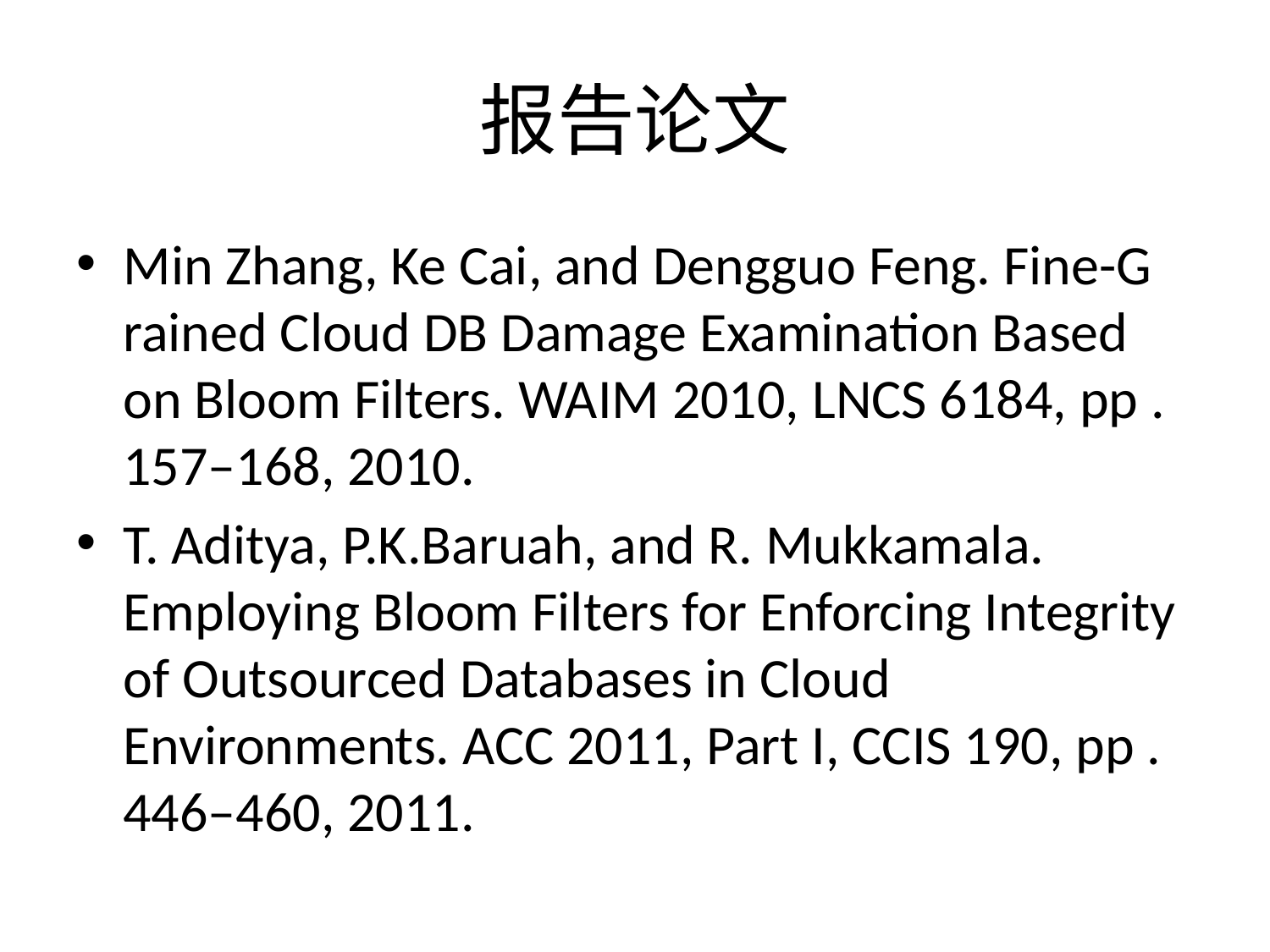

# 报告论文
Min Zhang, Ke Cai, and Dengguo Feng. Fine-G rained Cloud DB Damage Examination Based on Bloom Filters. WAIM 2010, LNCS 6184, pp . 157–168, 2010.
T. Aditya, P.K.Baruah, and R. Mukkamala. Employing Bloom Filters for Enforcing Integrity of Outsourced Databases in Cloud Environments. ACC 2011, Part I, CCIS 190, pp . 446–460, 2011.